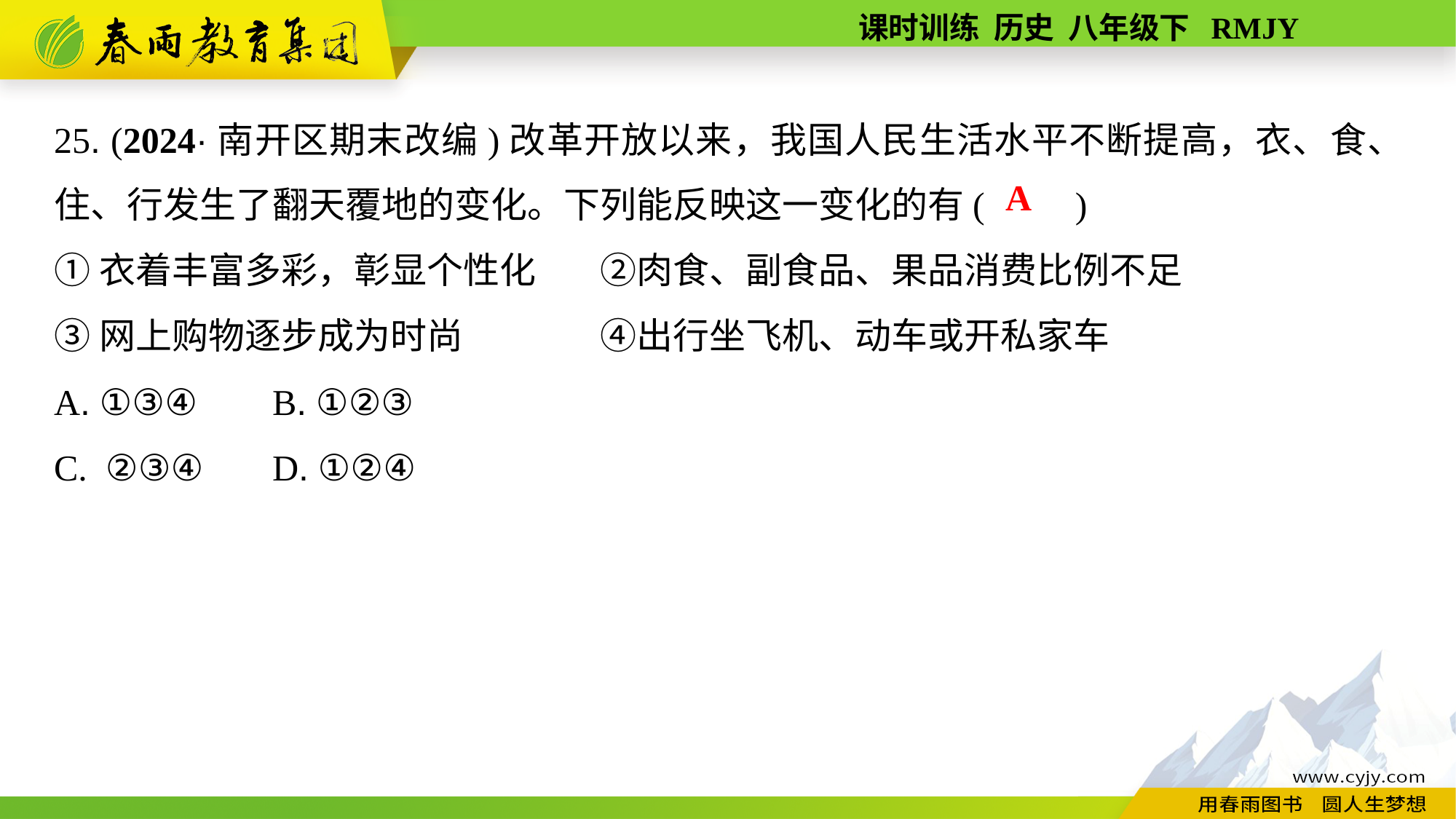

25. (2024·南开区期末改编)改革开放以来，我国人民生活水平不断提高，衣、食、住、行发生了翻天覆地的变化。下列能反映这一变化的有(　　)
①衣着丰富多彩，彰显个性化　	②肉食、副食品、果品消费比例不足
③网上购物逐步成为时尚　	④出行坐飞机、动车或开私家车
A. ①③④	B. ①②③
C.  ②③④	D. ①②④
A